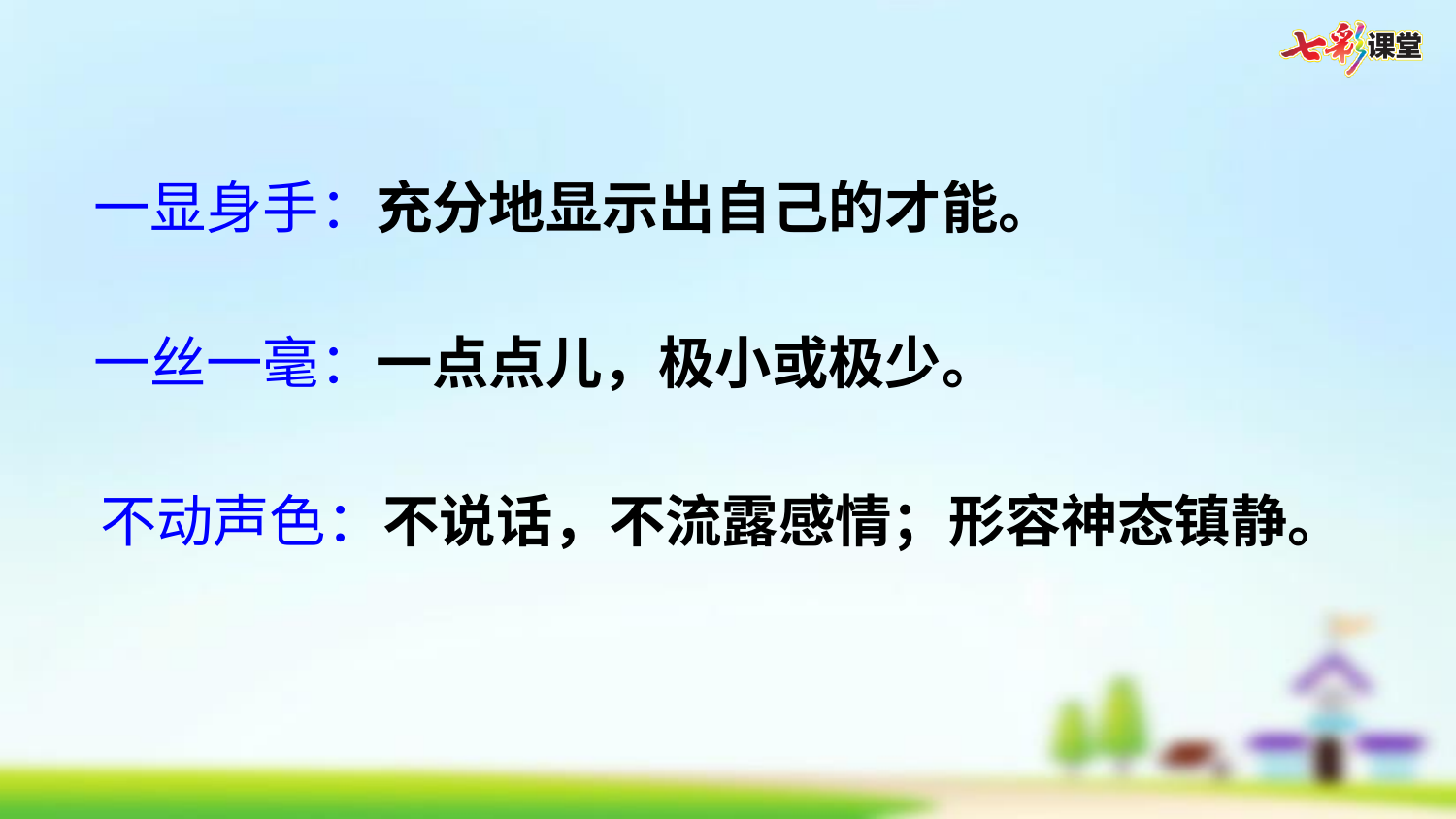

一显身手：充分地显示出自己的才能。
一丝一毫：一点点儿，极小或极少。
不动声色：不说话，不流露感情；形容神态镇静。